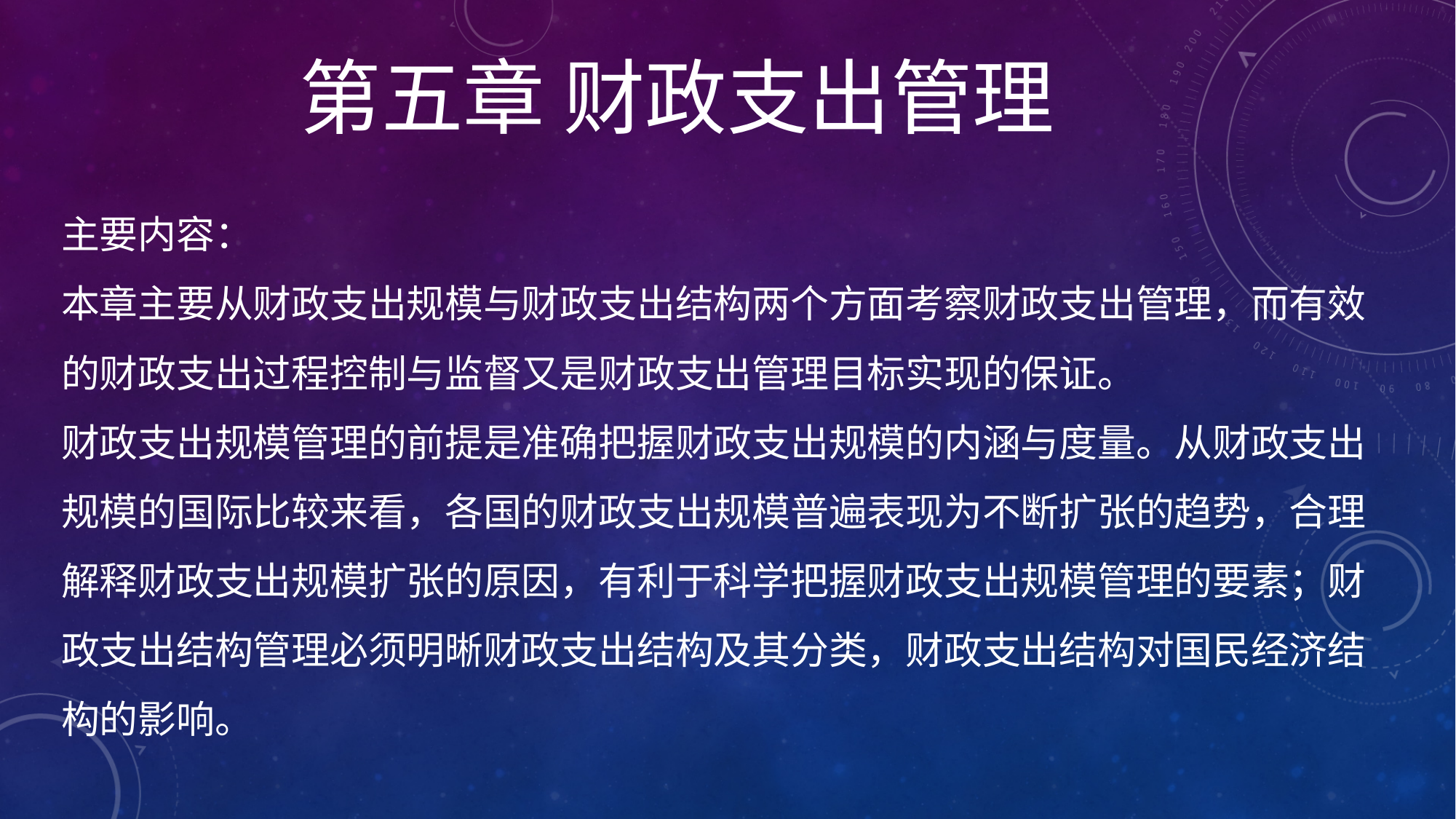

第五章 财政支出管理
# 主要内容： 本章主要从财政支出规模与财政支出结构两个方面考察财政支出管理，而有效的财政支出过程控制与监督又是财政支出管理目标实现的保证。 财政支出规模管理的前提是准确把握财政支出规模的内涵与度量。从财政支出规模的国际比较来看，各国的财政支出规模普遍表现为不断扩张的趋势，合理解释财政支出规模扩张的原因，有利于科学把握财政支出规模管理的要素；财政支出结构管理必须明晰财政支出结构及其分类，财政支出结构对国民经济结构的影响。